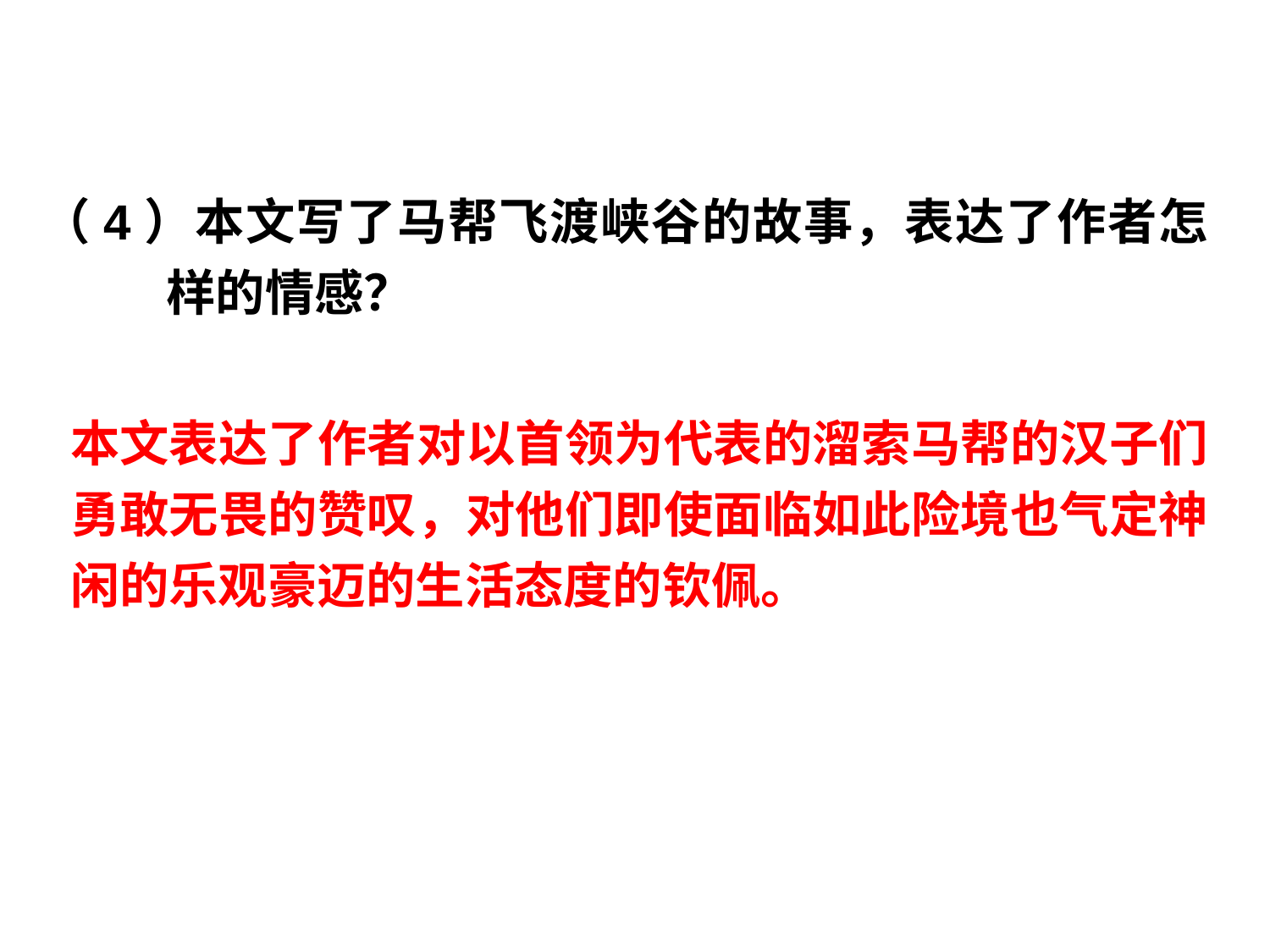

（4）本文写了马帮飞渡峡谷的故事，表达了作者怎样的情感？
本文表达了作者对以首领为代表的溜索马帮的汉子们勇敢无畏的赞叹，对他们即使面临如此险境也气定神闲的乐观豪迈的生活态度的钦佩。